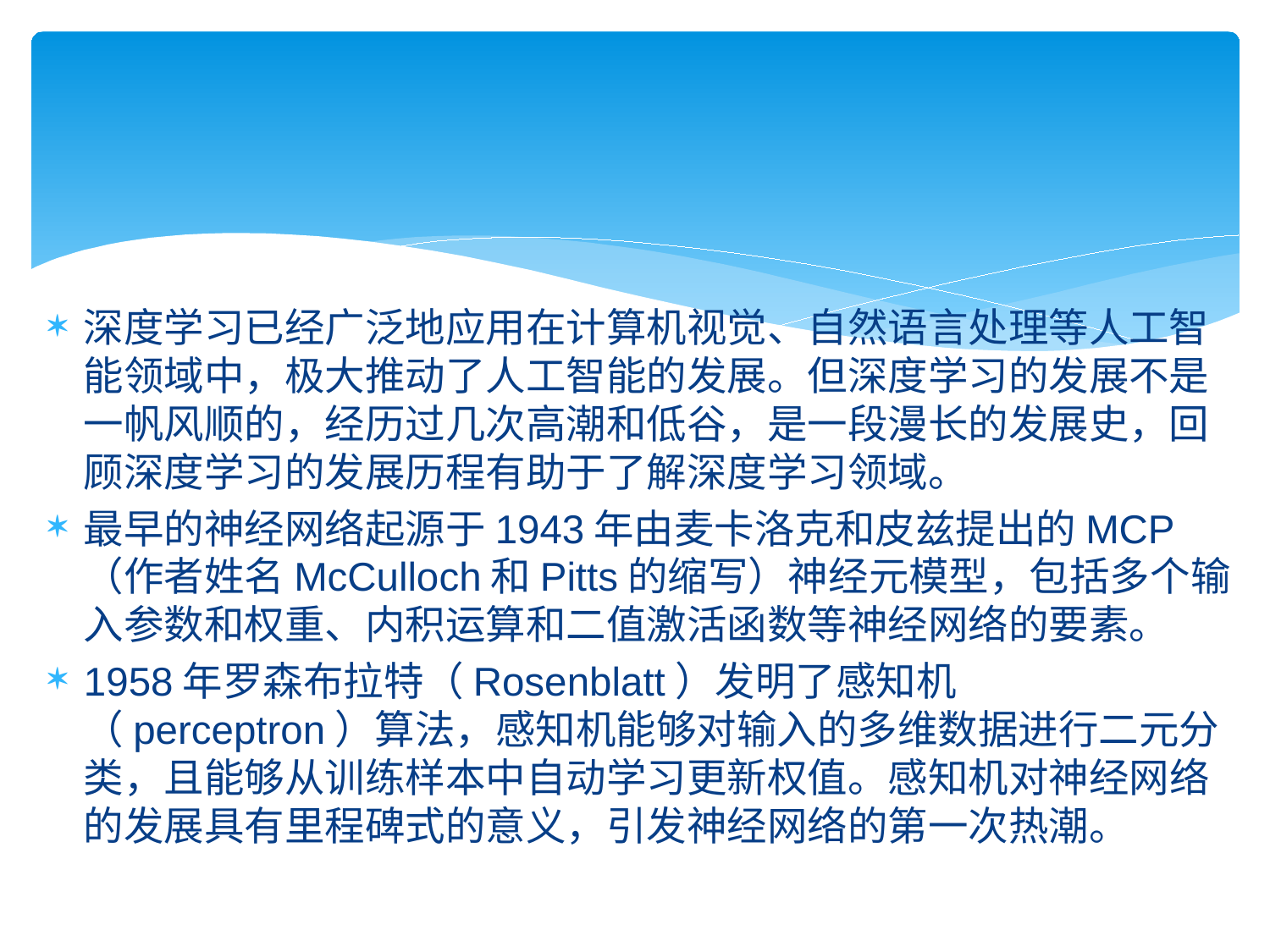

#
深度学习已经广泛地应用在计算机视觉、自然语言处理等人工智能领域中，极大推动了人工智能的发展。但深度学习的发展不是一帆风顺的，经历过几次高潮和低谷，是一段漫长的发展史，回顾深度学习的发展历程有助于了解深度学习领域。
最早的神经网络起源于1943年由麦卡洛克和皮兹提出的MCP（作者姓名McCulloch和Pitts的缩写）神经元模型，包括多个输入参数和权重、内积运算和二值激活函数等神经网络的要素。
1958年罗森布拉特（Rosenblatt）发明了感知机（perceptron）算法，感知机能够对输入的多维数据进行二元分类，且能够从训练样本中自动学习更新权值。感知机对神经网络的发展具有里程碑式的意义，引发神经网络的第一次热潮。